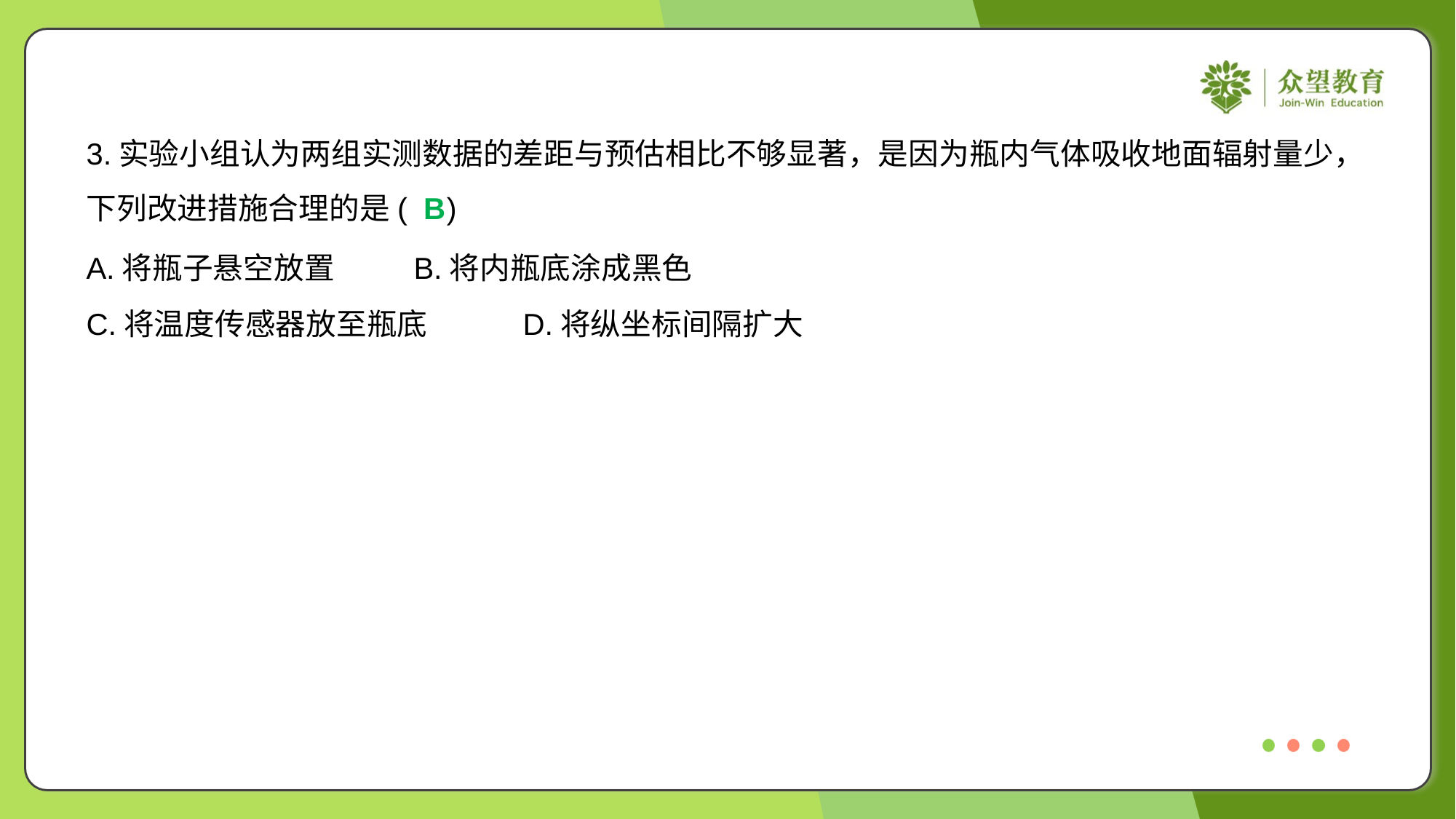

3.实验小组认为两组实测数据的差距与预估相比不够显著，是因为瓶内气体吸收地面辐射量少，
下列改进措施合理的是(     )
B
A.将瓶子悬空放置	B.将内瓶底涂成黑色
C.将温度传感器放至瓶底	D.将纵坐标间隔扩大